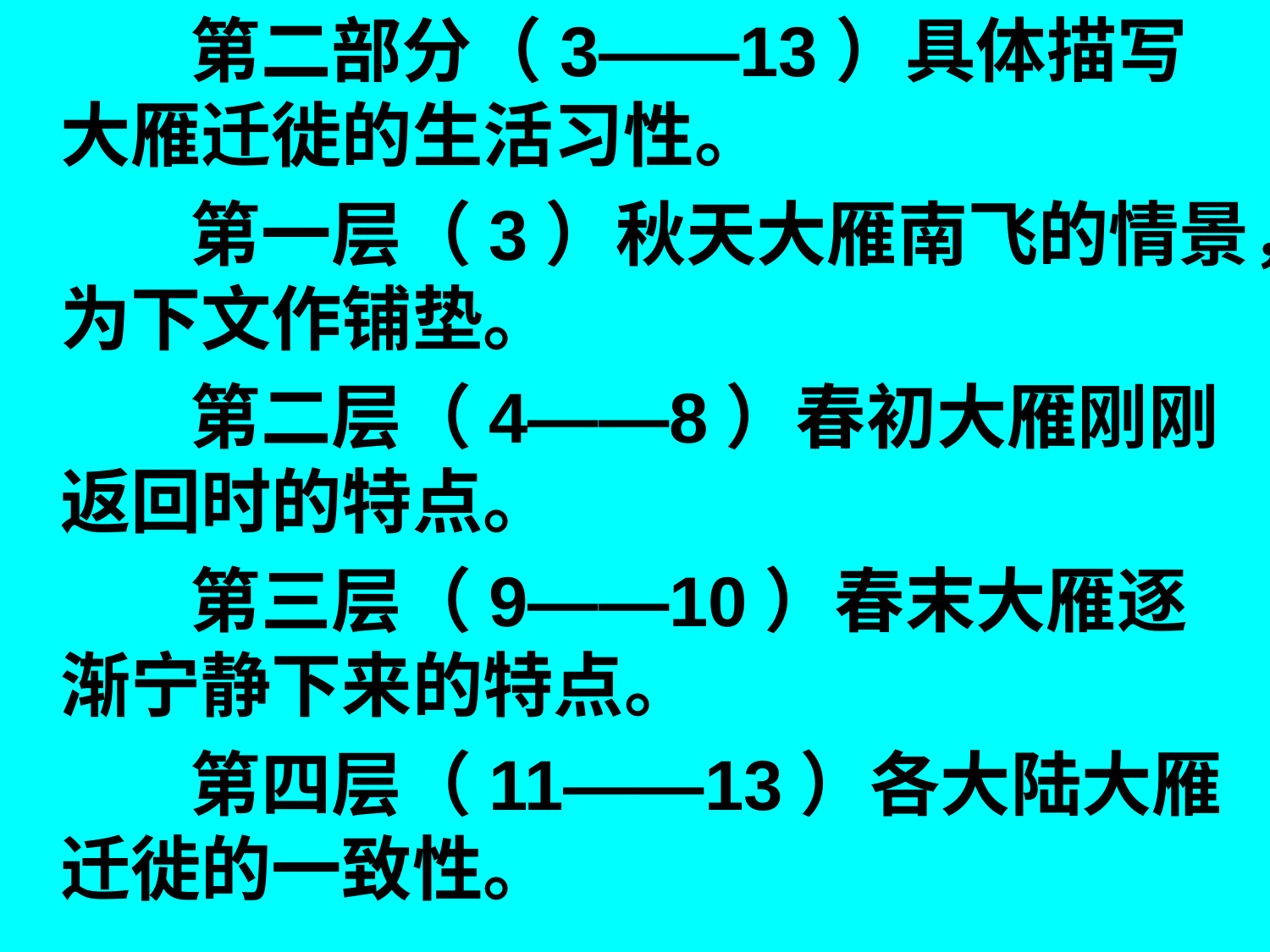

第二部分（3——13）具体描写大雁迁徙的生活习性。
          第一层（3）秋天大雁南飞的情景，为下文作铺垫。
          第二层（4——8）春初大雁刚刚返回时的特点。
          第三层（9——10）春末大雁逐渐宁静下来的特点。
          第四层（11——13）各大陆大雁迁徙的一致性。

#